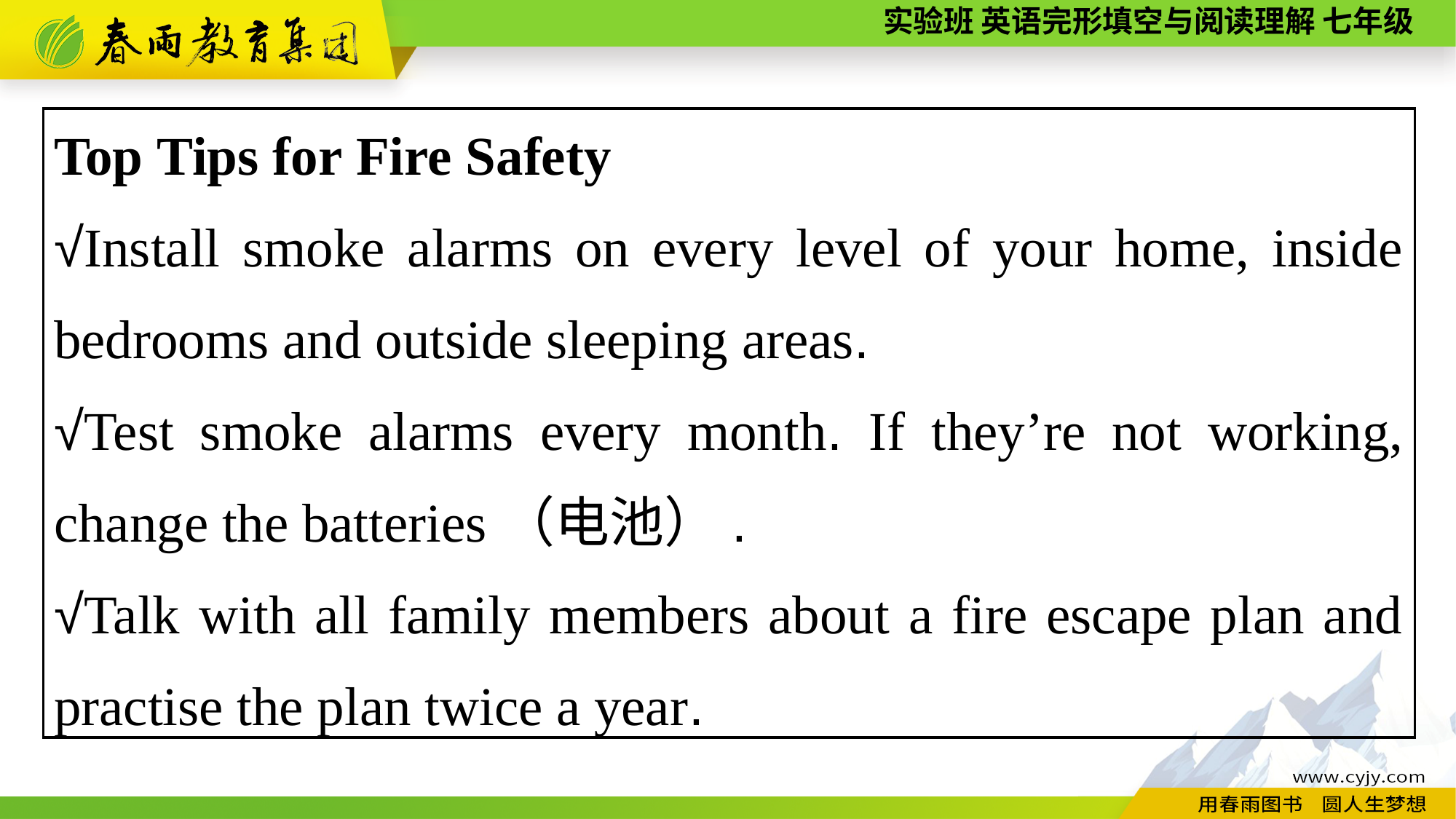

Top Tips for Fire Safety
√Install smoke alarms on every level of your home, inside bedrooms and outside sleeping areas.
√Test smoke alarms every month. If they’re not working, change the batteries（电池）.
√Talk with all family members about a fire escape plan and practise the plan twice a year.